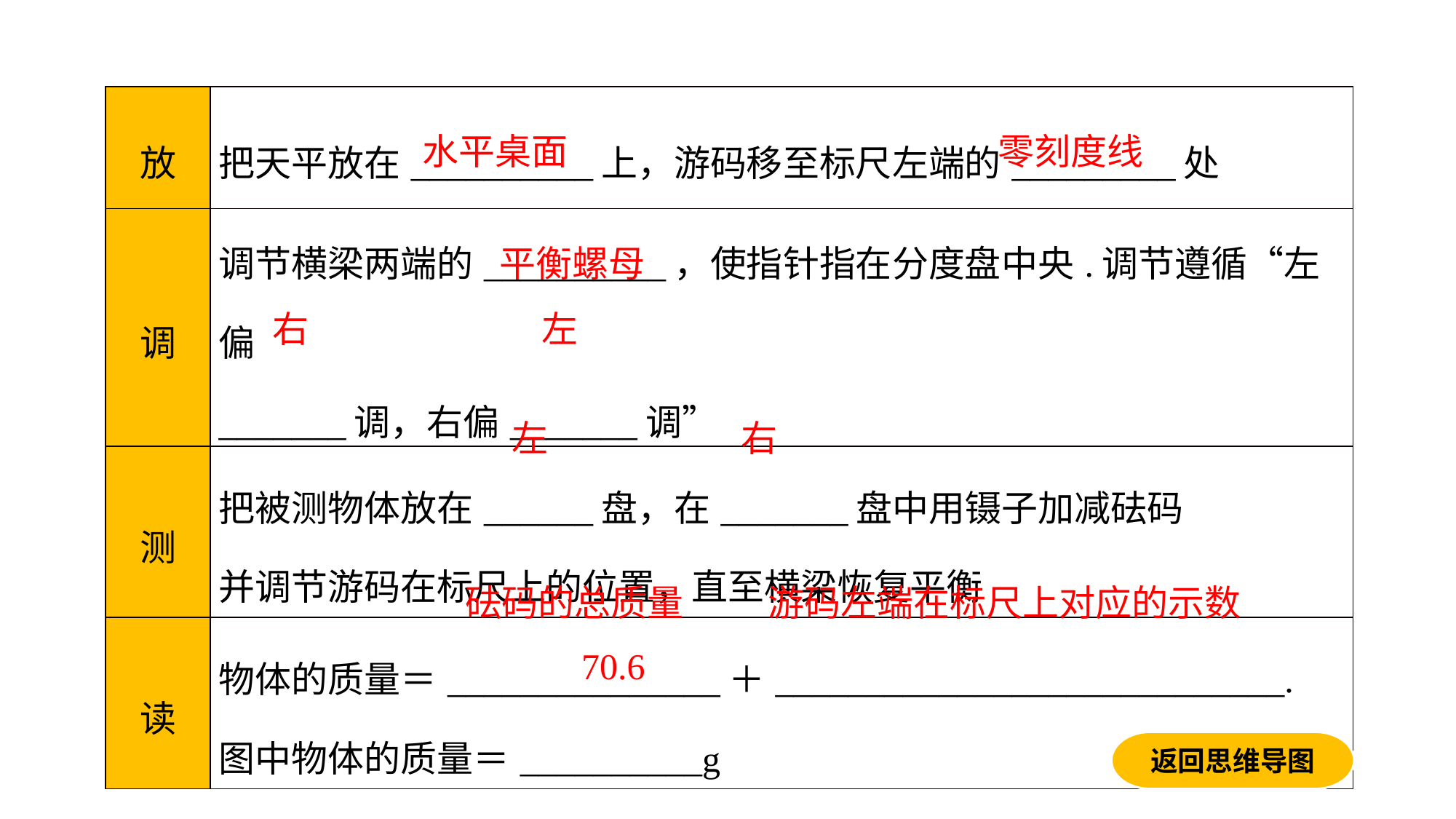

| 放 | 把天平放在\_\_\_\_\_\_\_\_\_\_上，游码移至标尺左端的\_\_\_\_\_\_\_\_\_处 |
| --- | --- |
| 调 | 调节横梁两端的\_\_\_\_\_\_\_\_\_\_，使指针指在分度盘中央.调节遵循“左偏 \_\_\_\_\_\_\_调，右偏\_\_\_\_\_\_\_调” |
| 测 | 把被测物体放在\_\_\_\_\_\_盘，在\_\_\_\_\_\_\_盘中用镊子加减砝码 并调节游码在标尺上的位置，直至横梁恢复平衡 |
| 读 | 物体的质量＝\_\_\_\_\_\_\_\_\_\_\_\_\_\_\_＋\_\_\_\_\_\_\_\_\_\_\_\_\_\_\_\_\_\_\_\_\_\_\_\_\_\_\_\_. 图中物体的质量＝\_\_\_\_\_\_\_\_\_\_g |
水平桌面
零刻度线
平衡螺母
右
左
左
右
砝码的总质量
游码左端在标尺上对应的示数
70.6
返回思维导图